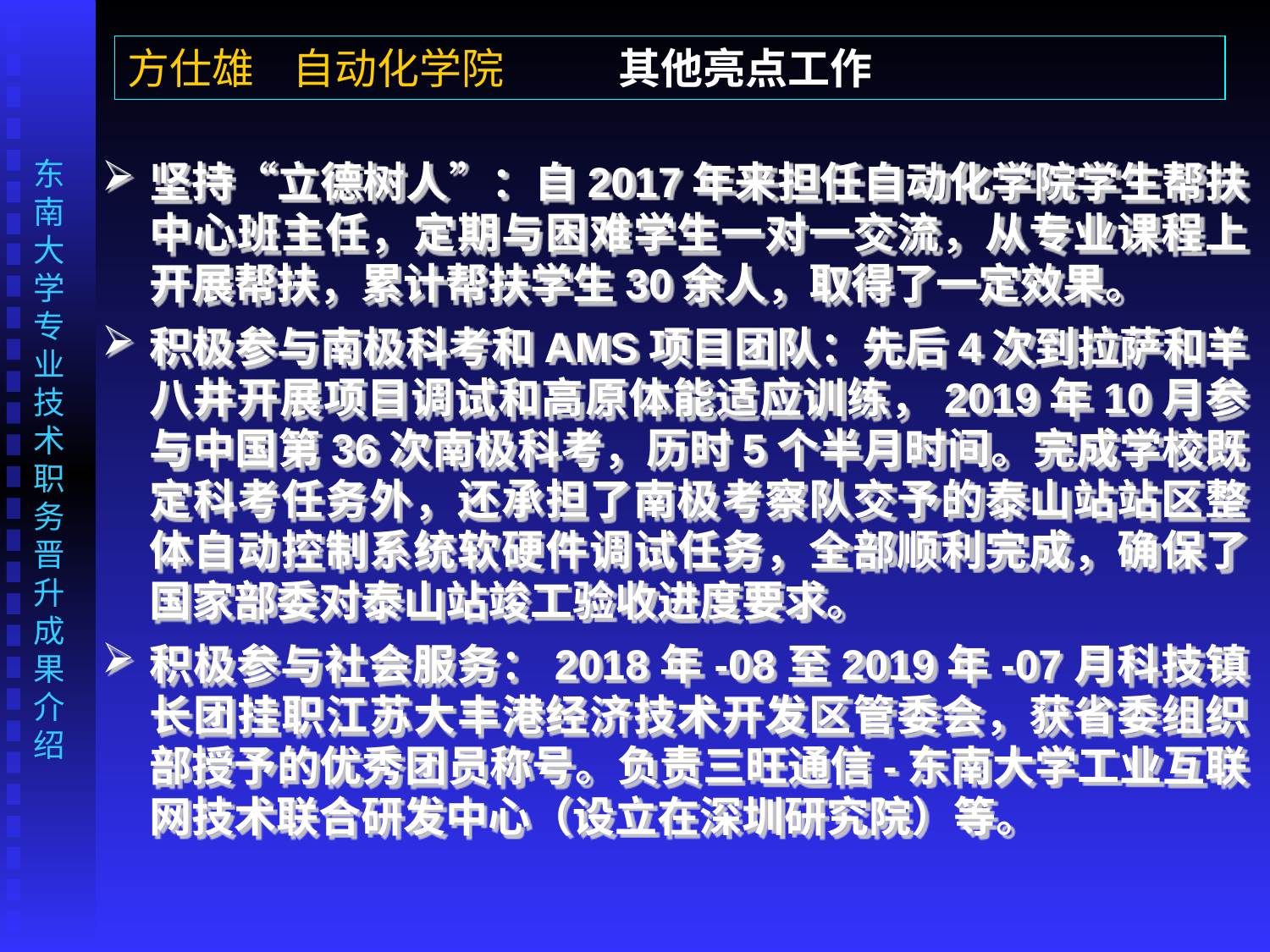

方仕雄    自动化学院            其他亮点工作
坚持“立德树人”：自2017年来担任自动化学院学生帮扶中心班主任，定期与困难学生一对一交流，从专业课程上开展帮扶，累计帮扶学生30余人，取得了一定效果。
积极参与南极科考和AMS项目团队：先后4次到拉萨和羊八井开展项目调试和高原体能适应训练，2019年10月参与中国第36次南极科考，历时5个半月时间。完成学校既定科考任务外，还承担了南极考察队交予的泰山站站区整体自动控制系统软硬件调试任务，全部顺利完成，确保了国家部委对泰山站竣工验收进度要求。
积极参与社会服务：2018年-08至2019年-07月科技镇长团挂职江苏大丰港经济技术开发区管委会，获省委组织部授予的优秀团员称号。负责三旺通信-东南大学工业互联网技术联合研发中心（设立在深圳研究院）等。